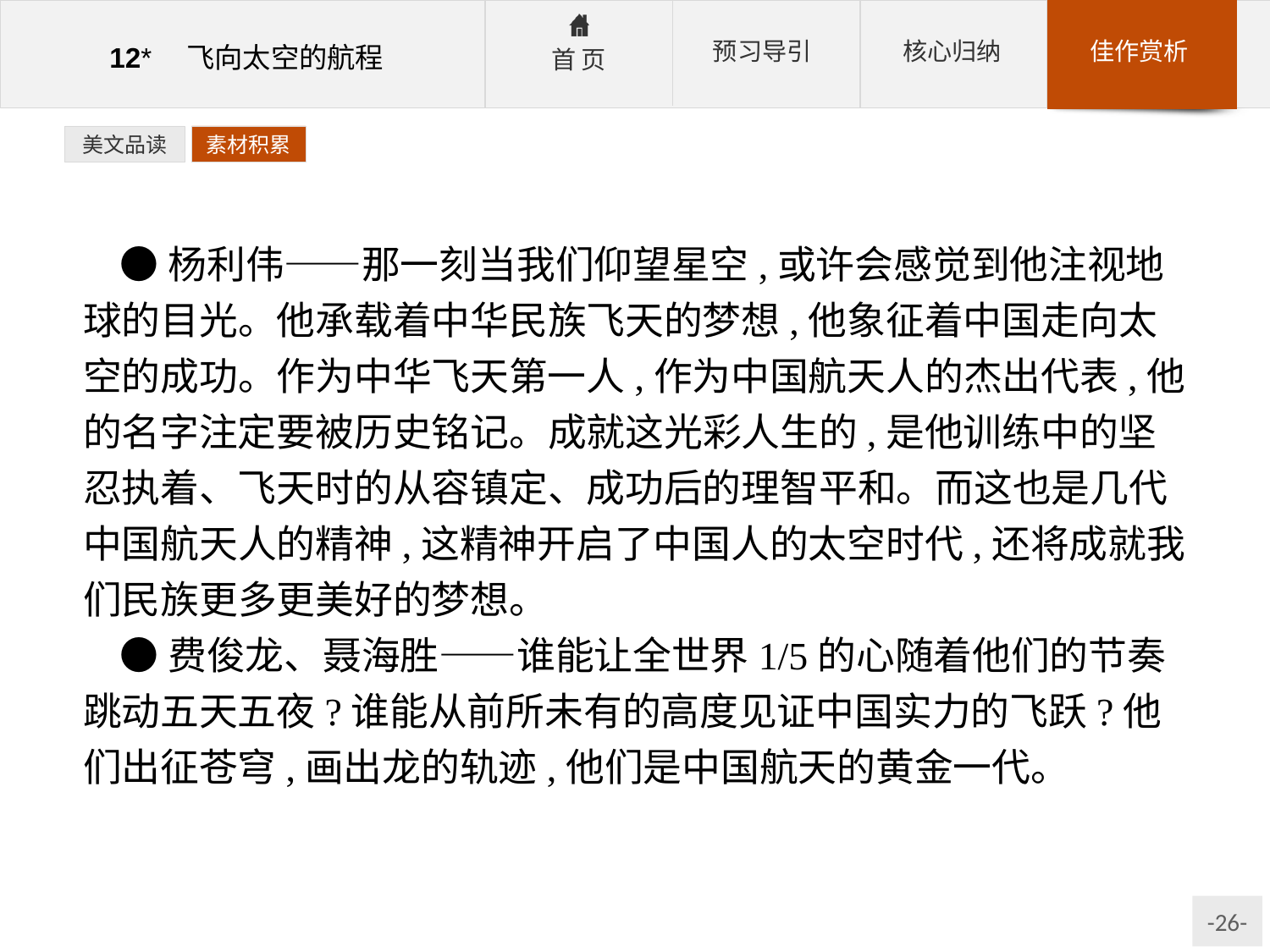

美文品读
素材积累
●杨利伟——那一刻当我们仰望星空,或许会感觉到他注视地球的目光。他承载着中华民族飞天的梦想,他象征着中国走向太空的成功。作为中华飞天第一人,作为中国航天人的杰出代表,他的名字注定要被历史铭记。成就这光彩人生的,是他训练中的坚忍执着、飞天时的从容镇定、成功后的理智平和。而这也是几代中国航天人的精神,这精神开启了中国人的太空时代,还将成就我们民族更多更美好的梦想。
●费俊龙、聂海胜——谁能让全世界1/5的心随着他们的节奏跳动五天五夜?谁能从前所未有的高度见证中国实力的飞跃?他们出征苍穹,画出龙的轨迹,他们是中国航天的黄金一代。